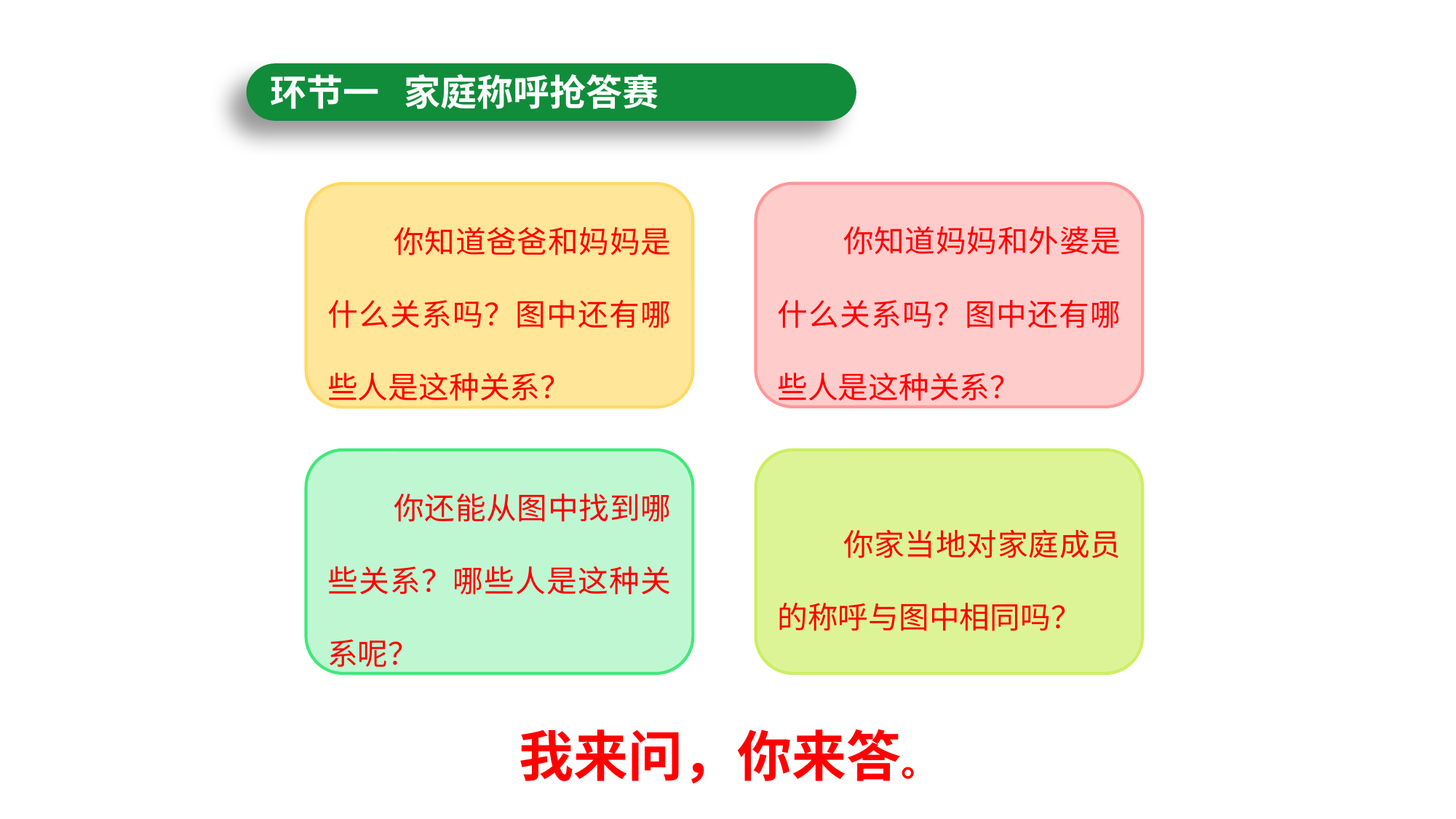

环节一   家庭称呼抢答赛

        你知道妈妈和外婆是什么关系吗？图中还有哪些人是这种关系？
        你知道爸爸和妈妈是什么关系吗？图中还有哪些人是这种关系？
        你还能从图中找到哪些关系？哪些人是这种关系呢？
        你家当地对家庭成员的称呼与图中相同吗？
我来问，你来答。